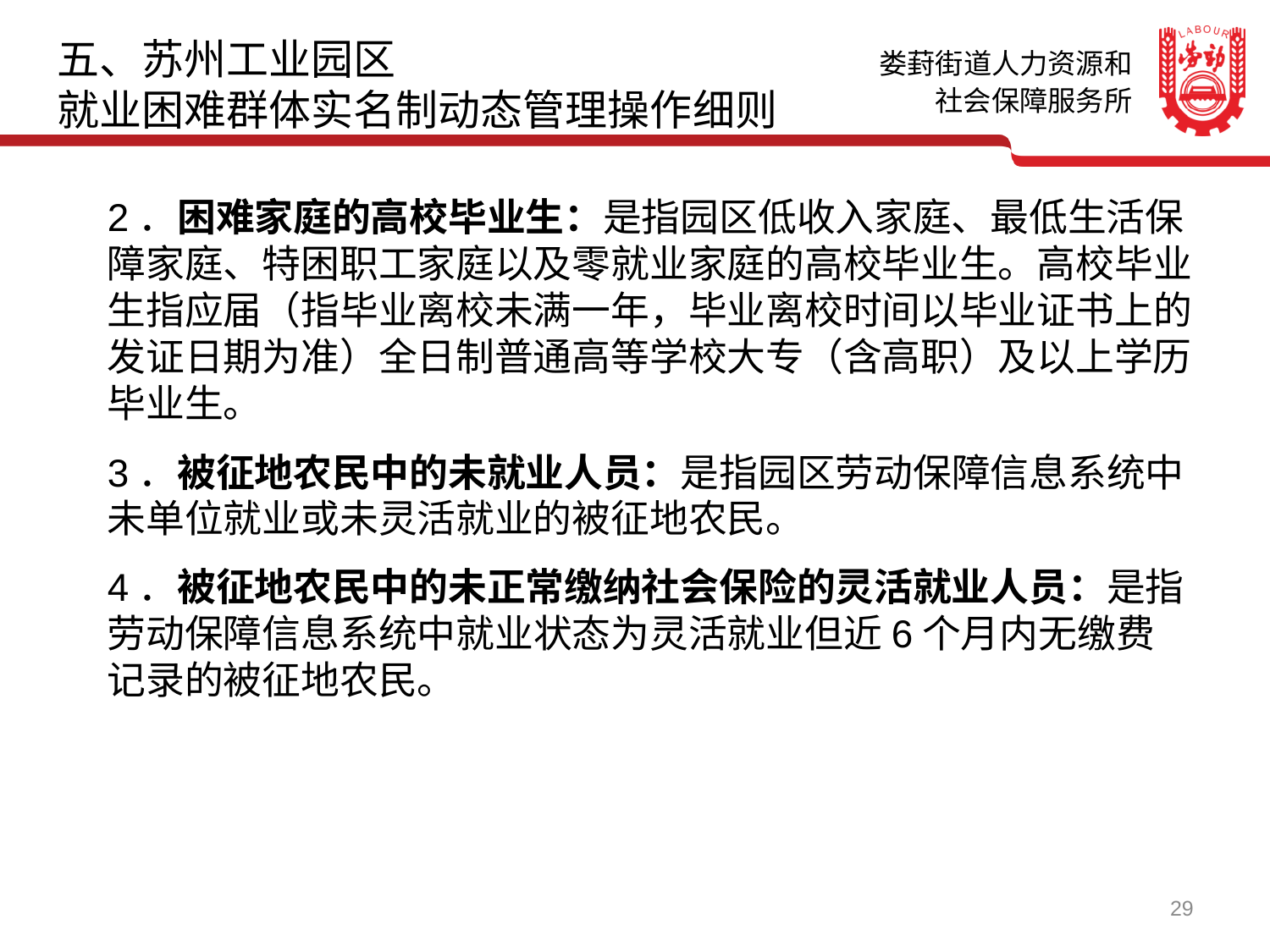

五、苏州工业园区
就业困难群体实名制动态管理操作细则
2．困难家庭的高校毕业生：是指园区低收入家庭、最低生活保障家庭、特困职工家庭以及零就业家庭的高校毕业生。高校毕业生指应届（指毕业离校未满一年，毕业离校时间以毕业证书上的发证日期为准）全日制普通高等学校大专（含高职）及以上学历毕业生。
3．被征地农民中的未就业人员：是指园区劳动保障信息系统中未单位就业或未灵活就业的被征地农民。
4．被征地农民中的未正常缴纳社会保险的灵活就业人员：是指劳动保障信息系统中就业状态为灵活就业但近6个月内无缴费记录的被征地农民。
29